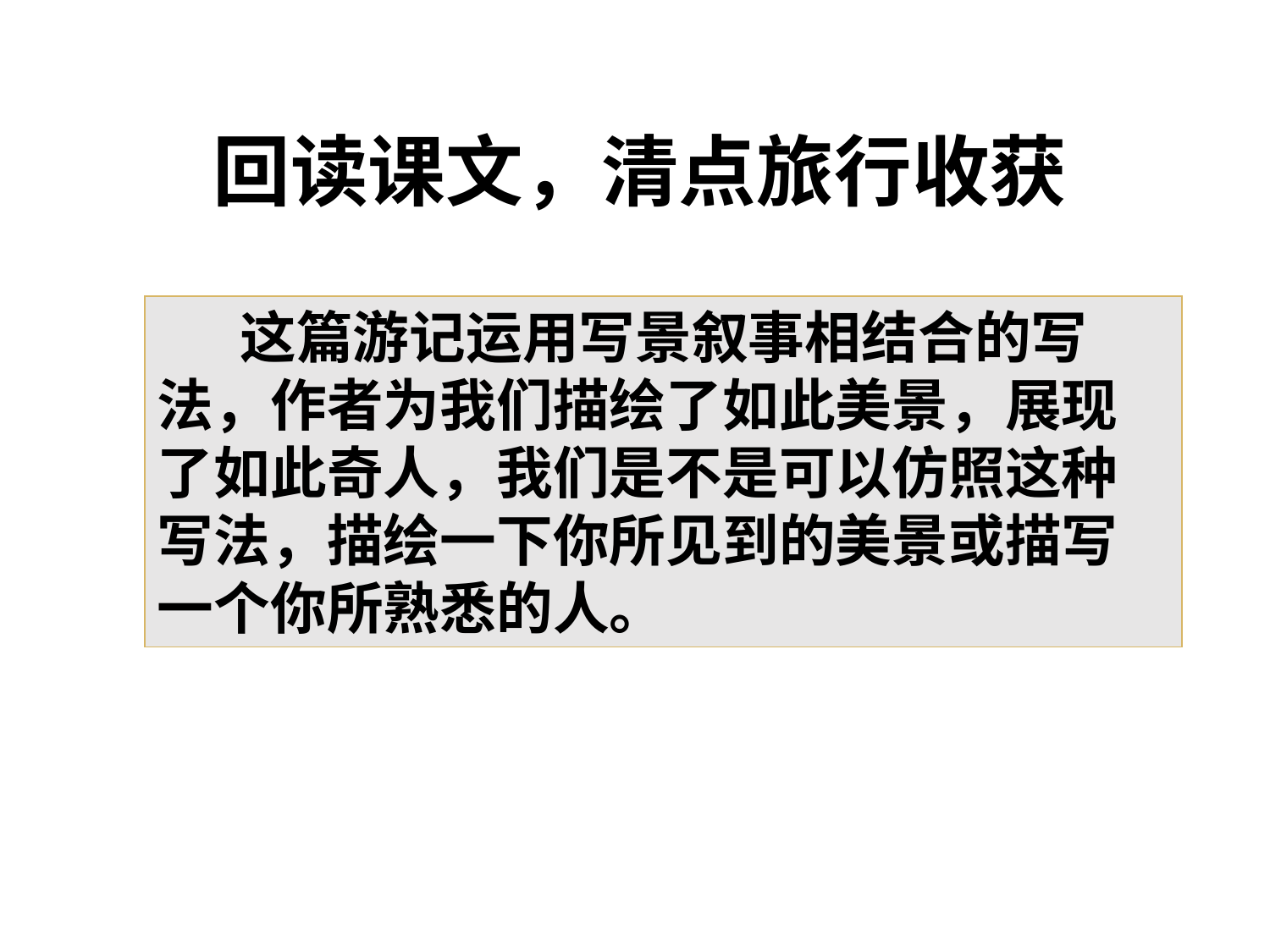

回读课文，清点旅行收获
   这篇游记运用写景叙事相结合的写法，作者为我们描绘了如此美景，展现了如此奇人，我们是不是可以仿照这种写法，描绘一下你所见到的美景或描写一个你所熟悉的人。